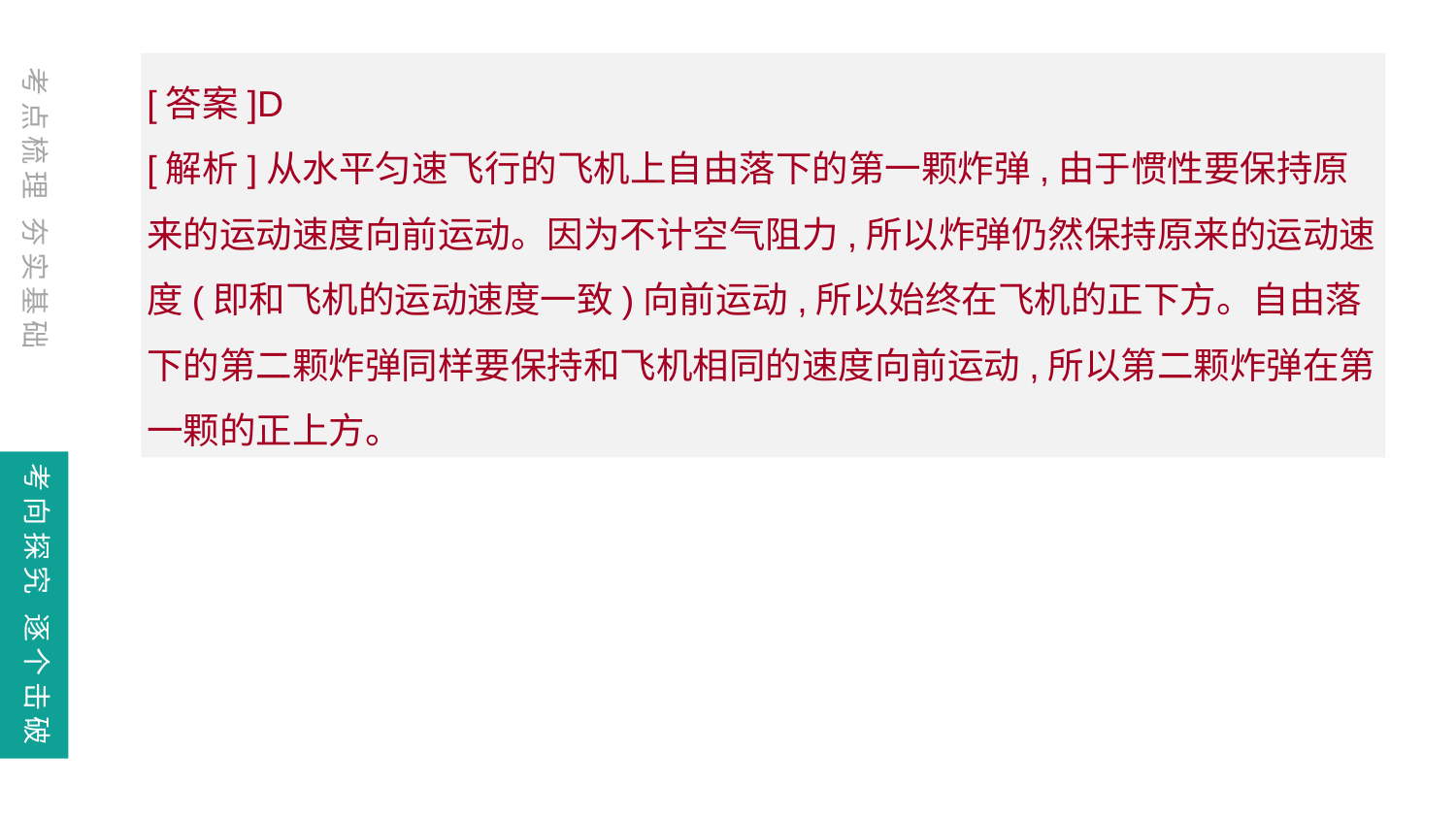

[答案]D
[解析]从水平匀速飞行的飞机上自由落下的第一颗炸弹,由于惯性要保持原来的运动速度向前运动。因为不计空气阻力,所以炸弹仍然保持原来的运动速度(即和飞机的运动速度一致)向前运动,所以始终在飞机的正下方。自由落下的第二颗炸弹同样要保持和飞机相同的速度向前运动,所以第二颗炸弹在第一颗的正上方。
考点梳理 夯实基础

考向探究 逐个击破